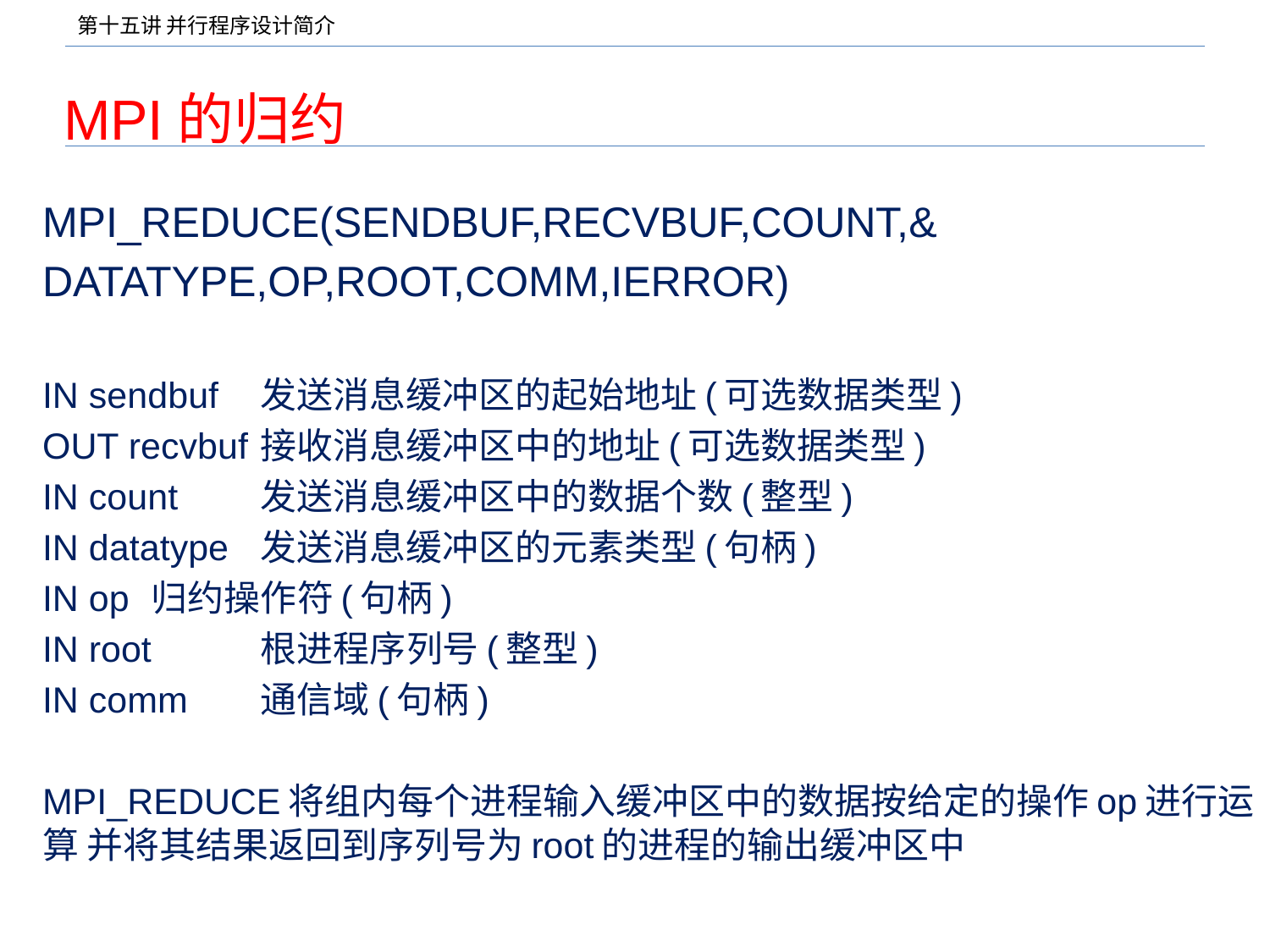

# MPI的归约
MPI_REDUCE(SENDBUF,RECVBUF,COUNT,&
DATATYPE,OP,ROOT,COMM,IERROR)

IN sendbuf	发送消息缓冲区的起始地址(可选数据类型)
OUT recvbuf 	接收消息缓冲区中的地址(可选数据类型)
IN count		发送消息缓冲区中的数据个数(整型)
IN datatype 	发送消息缓冲区的元素类型(句柄)
IN op		归约操作符(句柄)
IN root		根进程序列号(整型)
IN comm		通信域(句柄)

MPI_REDUCE将组内每个进程输入缓冲区中的数据按给定的操作op进行运算 并将其结果返回到序列号为root的进程的输出缓冲区中